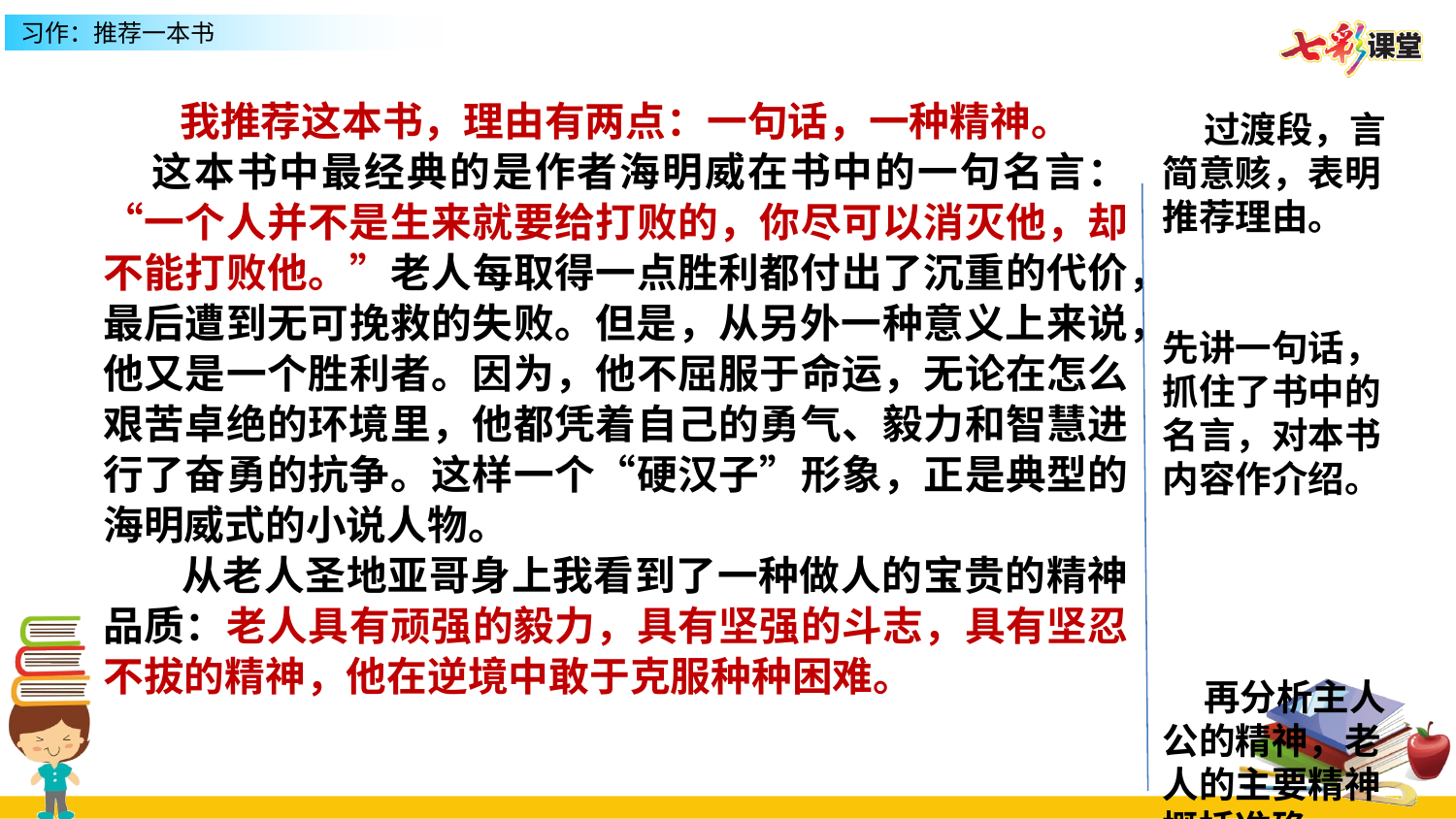

我推荐这本书，理由有两点：一句话，一种精神。
这本书中最经典的是作者海明威在书中的一句名言：“一个人并不是生来就要给打败的，你尽可以消灭他，却不能打败他。”老人每取得一点胜利都付出了沉重的代价，最后遭到无可挽救的失败。但是，从另外一种意义上来说，他又是一个胜利者。因为，他不屈服于命运，无论在怎么艰苦卓绝的环境里，他都凭着自己的勇气、毅力和智慧进行了奋勇的抗争。这样一个“硬汉子”形象，正是典型的海明威式的小说人物。
  从老人圣地亚哥身上我看到了一种做人的宝贵的精神品质：老人具有顽强的毅力，具有坚强的斗志，具有坚忍不拔的精神，他在逆境中敢于克服种种困难。
    过渡段，言简意赅，表明推荐理由。
先讲一句话，抓住了书中的名言，对本书内容作介绍。

    再分析主人公的精神，老人的主要精神概括准确。